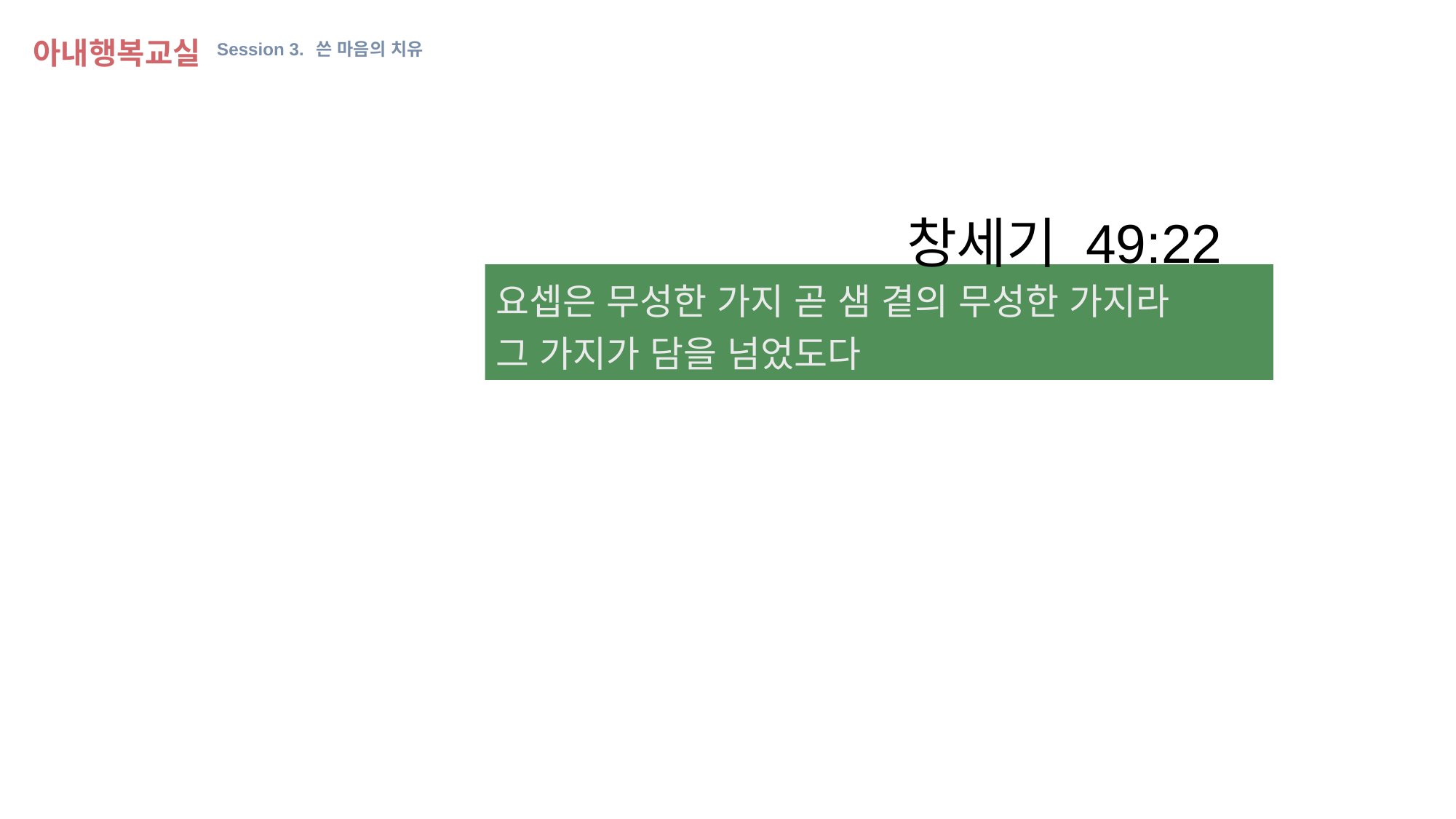

아내행복교실 Session 3. 쓴 마음의 치유
창세기 49:22
요셉은 무성한 가지 곧 샘 곁의 무성한 가지라
그 가지가 담을 넘었도다